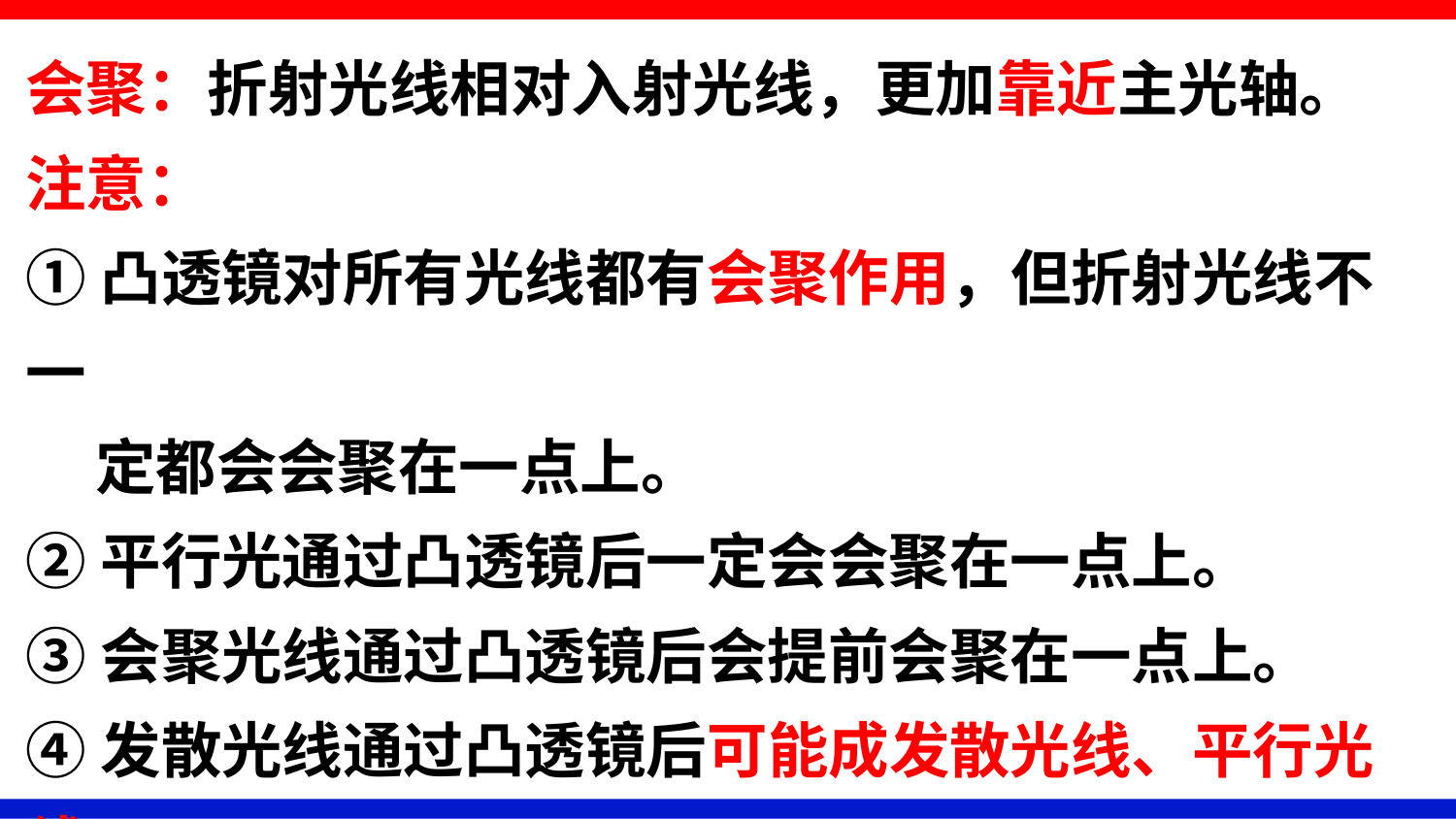

会聚：折射光线相对入射光线，更加靠近主光轴。
注意：
①凸透镜对所有光线都有会聚作用，但折射光线不一
    定都会会聚在一点上。
②平行光通过凸透镜后一定会会聚在一点上。
③会聚光线通过凸透镜后会提前会聚在一点上。
④发散光线通过凸透镜后可能成发散光线、平行光线、
    会聚光线。